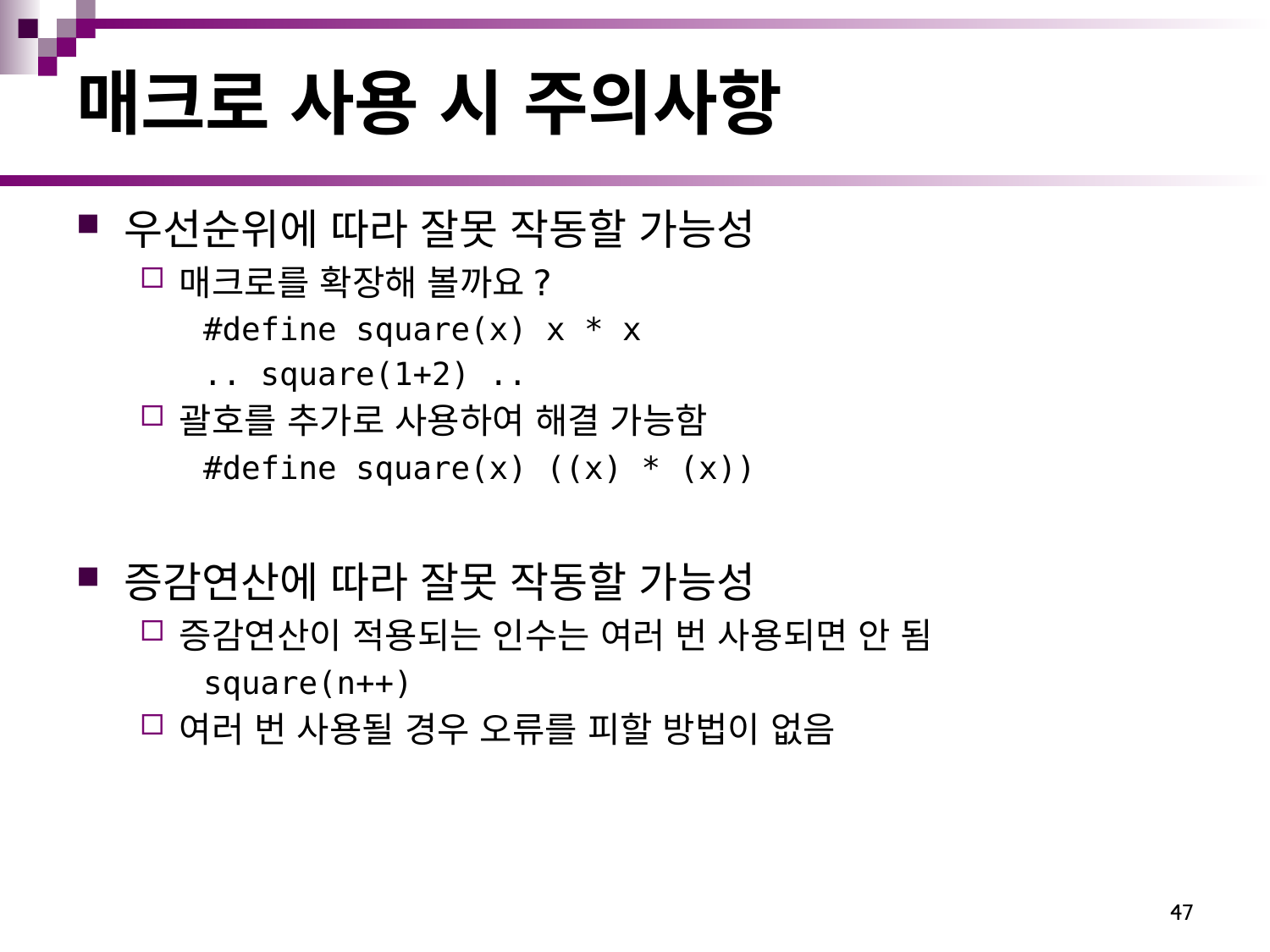

# 매크로 사용 시 주의사항
우선순위에 따라 잘못 작동할 가능성
매크로를 확장해 볼까요?
#define square(x) x * x
.. square(1+2) ..
괄호를 추가로 사용하여 해결 가능함
#define square(x) ((x) * (x))

증감연산에 따라 잘못 작동할 가능성
증감연산이 적용되는 인수는 여러 번 사용되면 안 됨
square(n++)
여러 번 사용될 경우 오류를 피할 방법이 없음
47